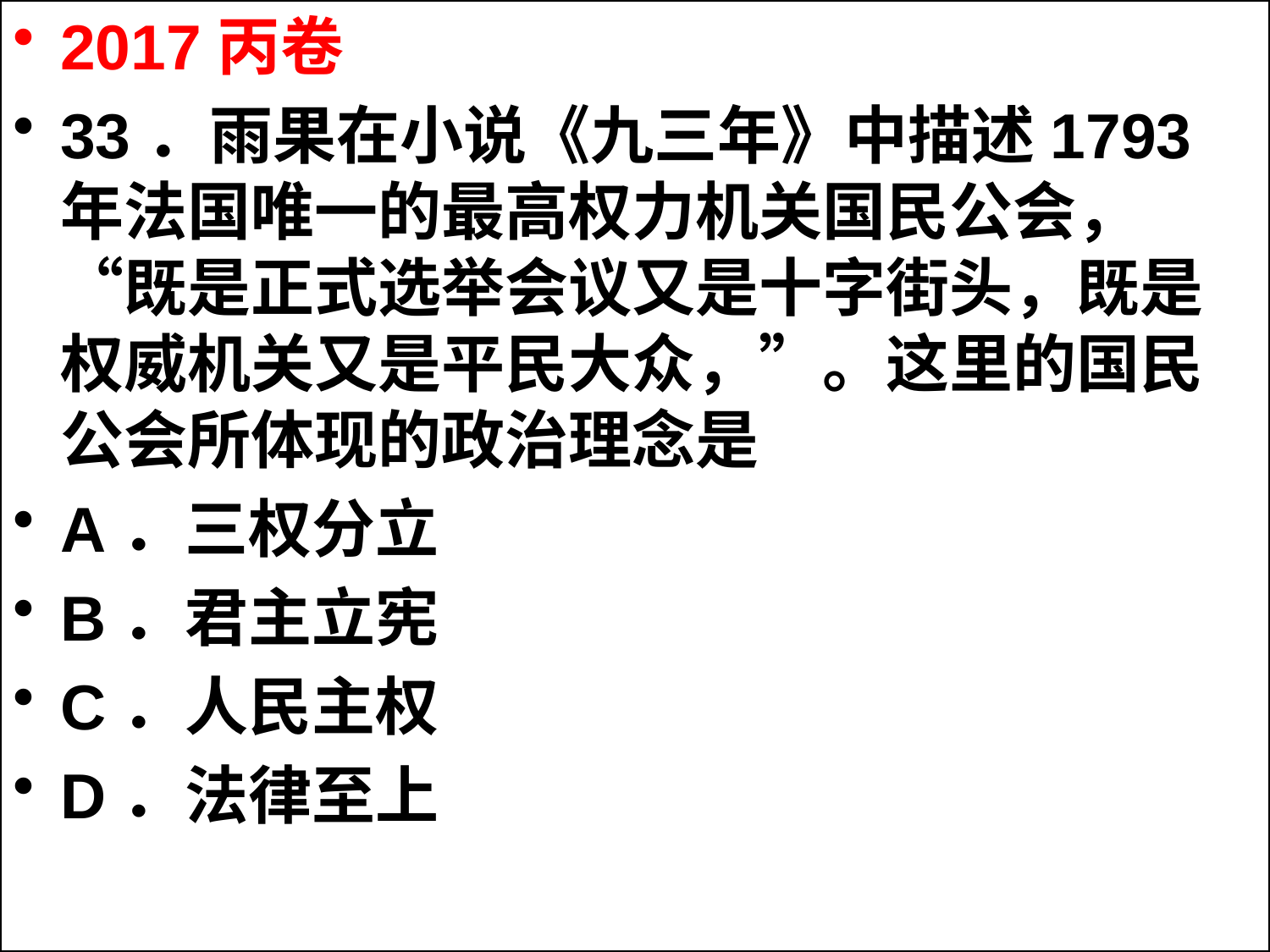

2017丙卷
33．雨果在小说《九三年》中描述1793年法国唯一的最高权力机关国民公会，“既是正式选举会议又是十字街头，既是权威机关又是平民大众，”。这里的国民公会所体现的政治理念是
A．三权分立
B．君主立宪
C．人民主权
D．法律至上